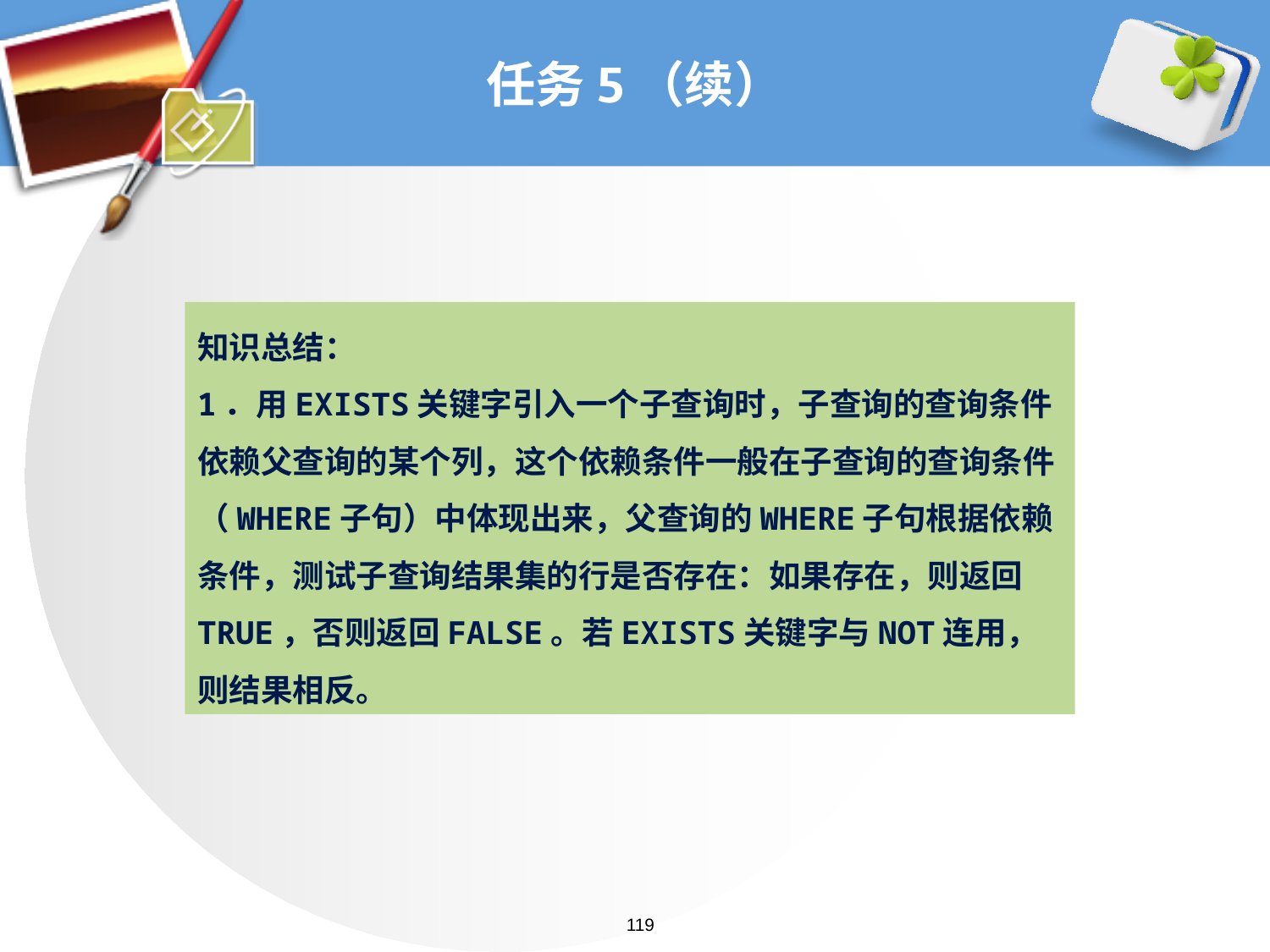

# 任务5（续）
知识总结：
1．用EXISTS关键字引入一个子查询时，子查询的查询条件依赖父查询的某个列，这个依赖条件一般在子查询的查询条件（WHERE子句）中体现出来，父查询的WHERE子句根据依赖条件，测试子查询结果集的行是否存在：如果存在，则返回TRUE，否则返回FALSE。若EXISTS关键字与NOT连用，则结果相反。
119